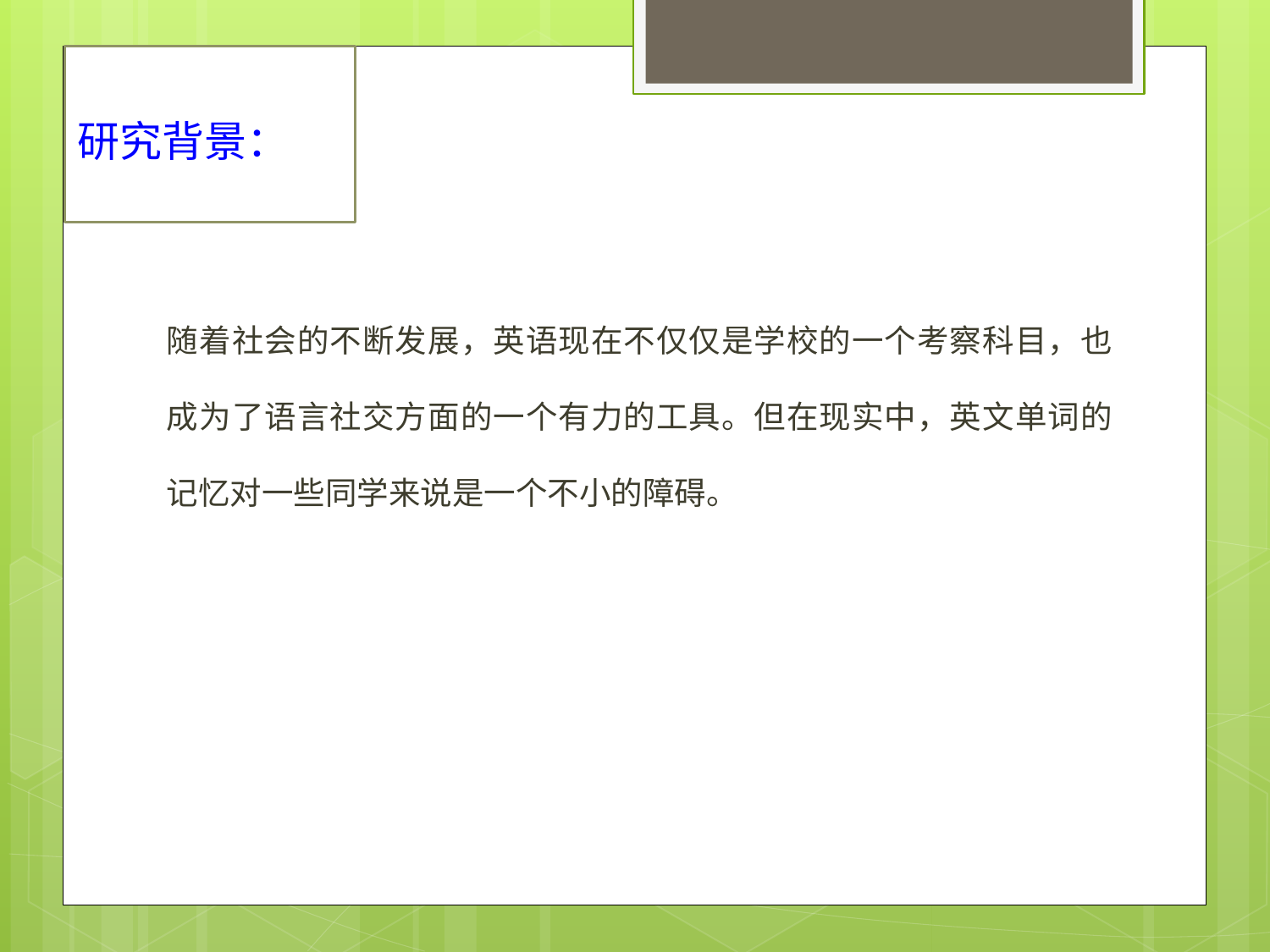

# 研究背景：
随着社会的不断发展，英语现在不仅仅是学校的一个考察科目，也成为了语言社交方面的一个有力的工具。但在现实中，英文单词的记忆对一些同学来说是一个不小的障碍。